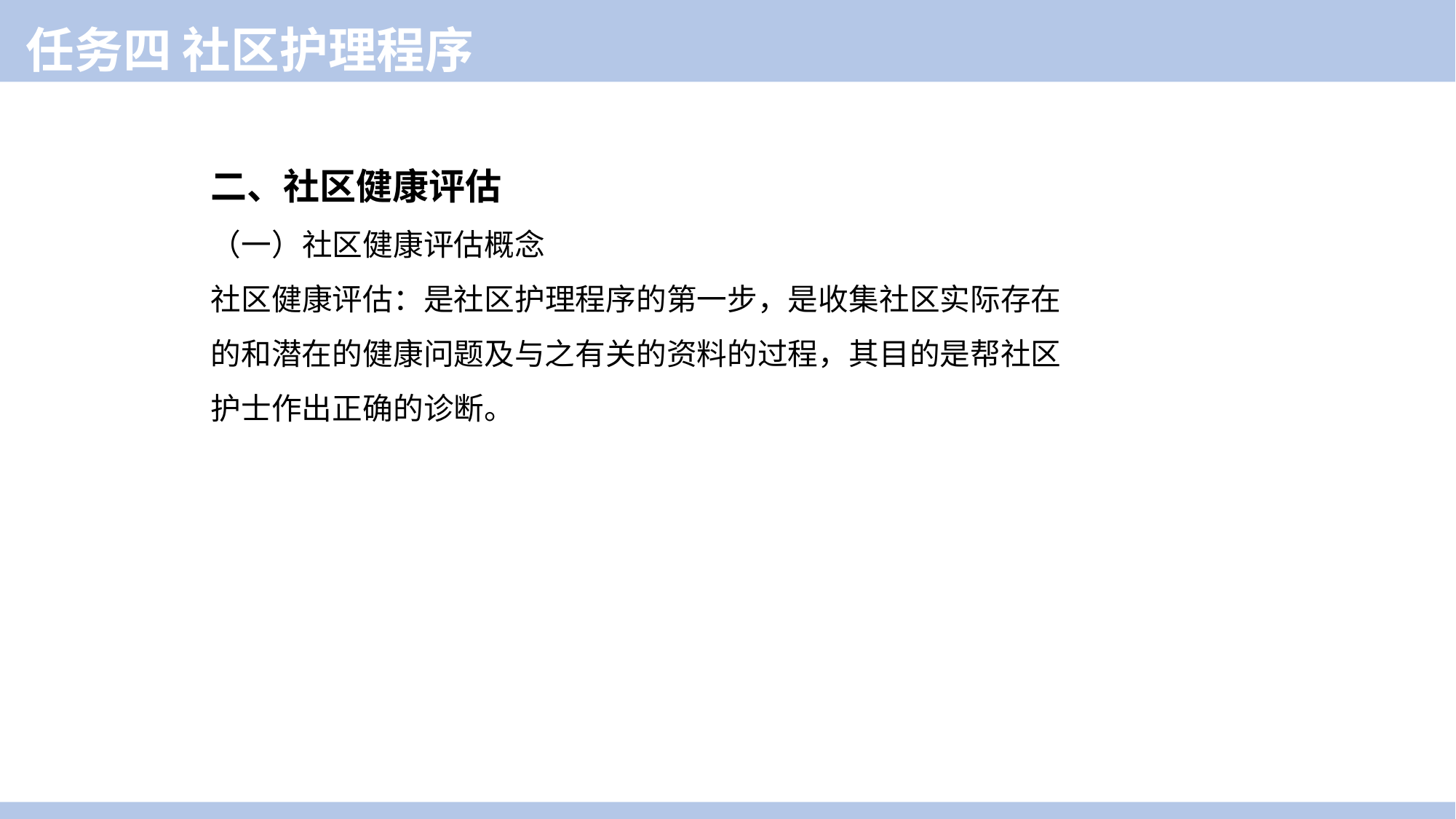

任务四 社区护理程序
二、社区健康评估
（一）社区健康评估概念
社区健康评估：是社区护理程序的第一步，是收集社区实际存在的和潜在的健康问题及与之有关的资料的过程，其目的是帮社区护士作出正确的诊断。